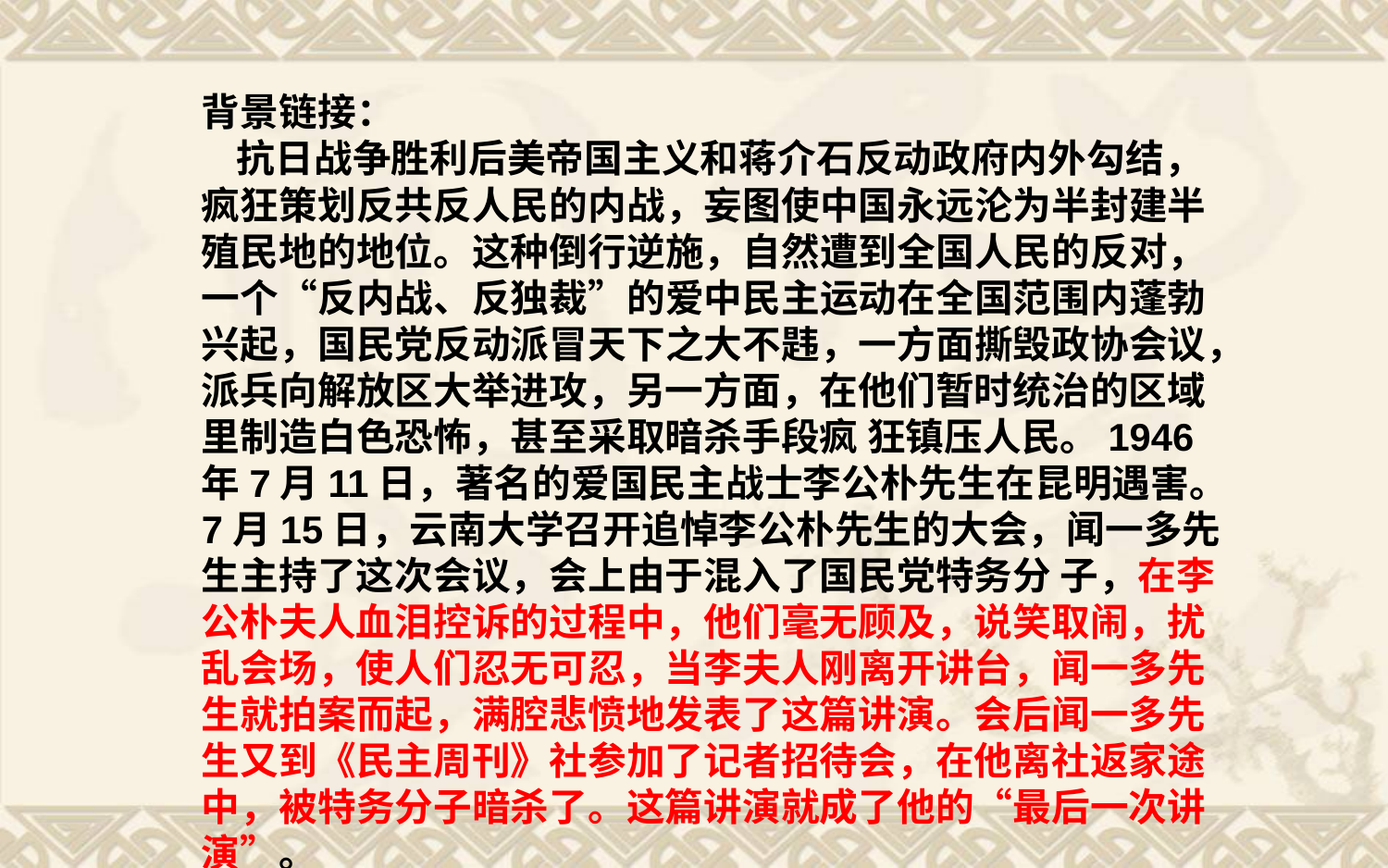

背景链接：
    抗日战争胜利后美帝国主义和蒋介石反动政府内外勾结，疯狂策划反共反人民的内战，妄图使中国永远沦为半封建半殖民地的地位。这种倒行逆施，自然遭到全国人民的反对，一个“反内战、反独裁”的爱中民主运动在全国范围内蓬勃兴起，国民党反动派冒天下之大不韪，一方面撕毁政协会议，派兵向解放区大举进攻，另一方面，在他们暂时统治的区域里制造白色恐怖，甚至采取暗杀手段疯 狂镇压人民。1946年7月11日，著名的爱国民主战士李公朴先生在昆明遇害。7月15日，云南大学召开追悼李公朴先生的大会，闻一多先生主持了这次会议，会上由于混入了国民党特务分 子，在李公朴夫人血泪控诉的过程中，他们毫无顾及，说笑取闹，扰乱会场，使人们忍无可忍，当李夫人刚离开讲台，闻一多先生就拍案而起，满腔悲愤地发表了这篇讲演。会后闻一多先生又到《民主周刊》社参加了记者招待会，在他离社返家途中，被特务分子暗杀了。这篇讲演就成了他的“最后一次讲演”。